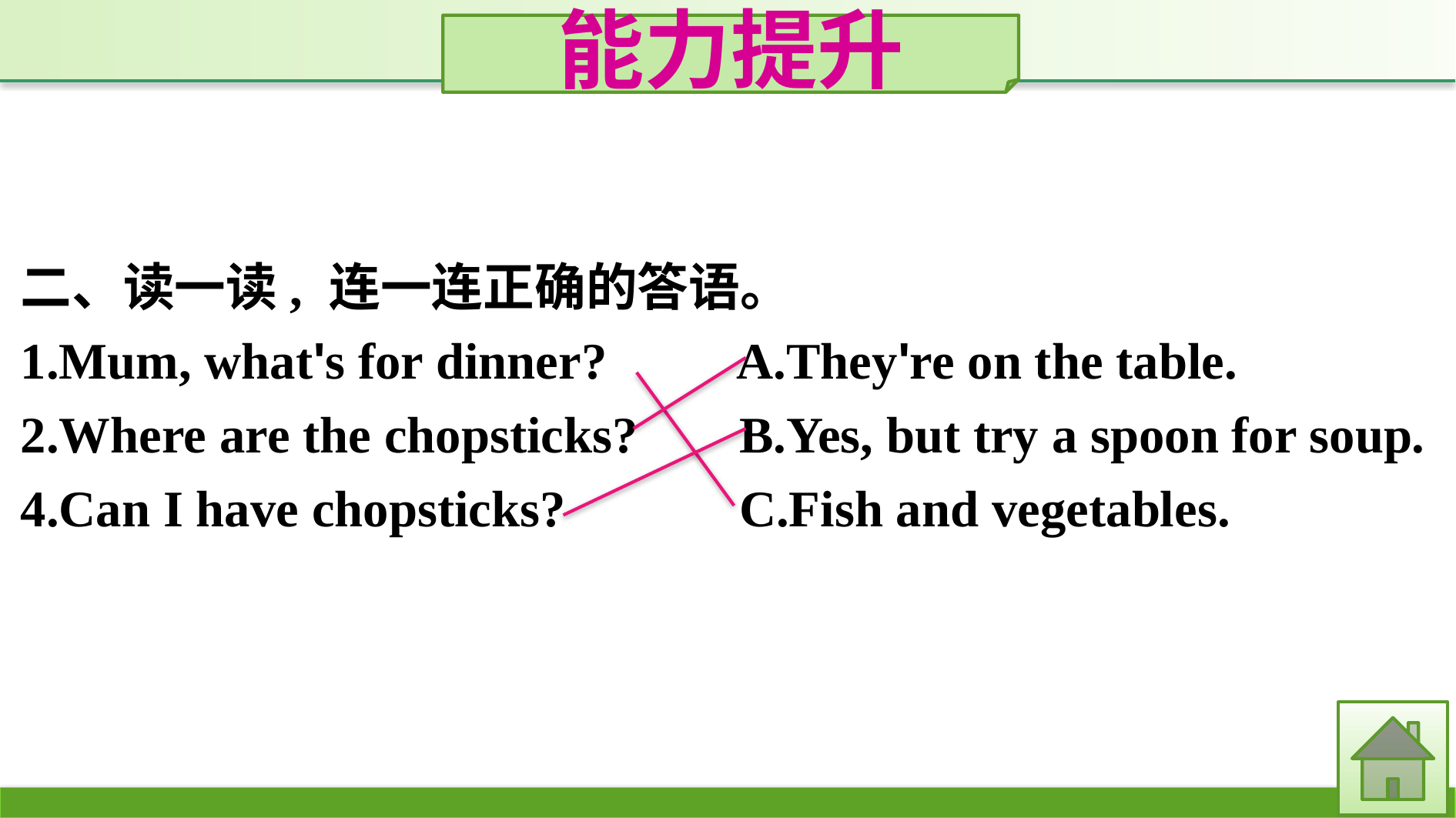

能力提升
二、读一读, 连一连正确的答语。
1.Mum, what's for dinner? 	  A.They're on the table.
2.Where are the chopsticks? 	  B.Yes, but try a spoon for soup.
4.Can I have chopsticks? 	 	  C.Fish and vegetables.